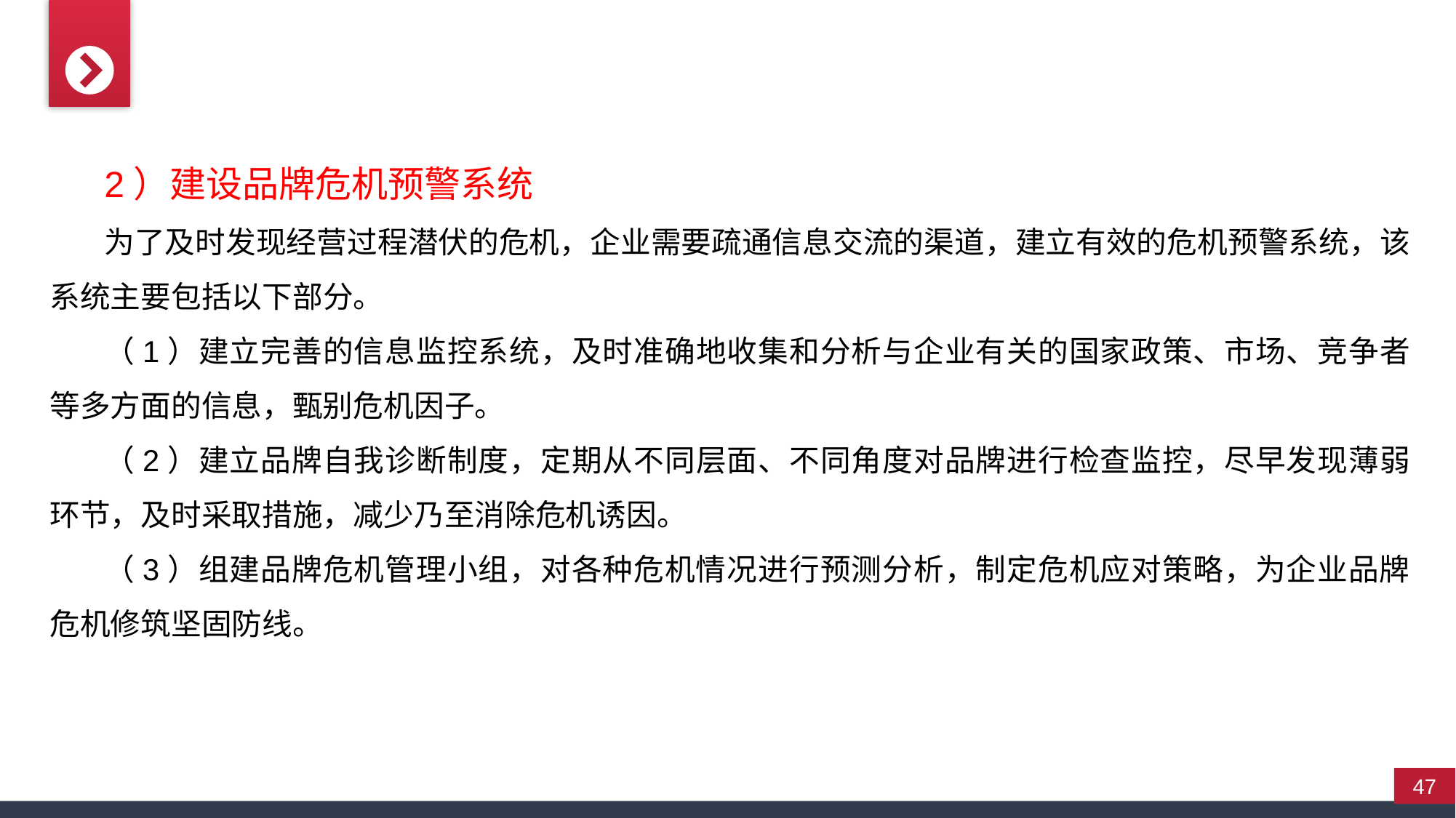

2）建设品牌危机预警系统
为了及时发现经营过程潜伏的危机，企业需要疏通信息交流的渠道，建立有效的危机预警系统，该系统主要包括以下部分。
（1）建立完善的信息监控系统，及时准确地收集和分析与企业有关的国家政策、市场、竞争者等多方面的信息，甄别危机因子。
（2）建立品牌自我诊断制度，定期从不同层面、不同角度对品牌进行检查监控，尽早发现薄弱环节，及时采取措施，减少乃至消除危机诱因。
（3）组建品牌危机管理小组，对各种危机情况进行预测分析，制定危机应对策略，为企业品牌危机修筑坚固防线。